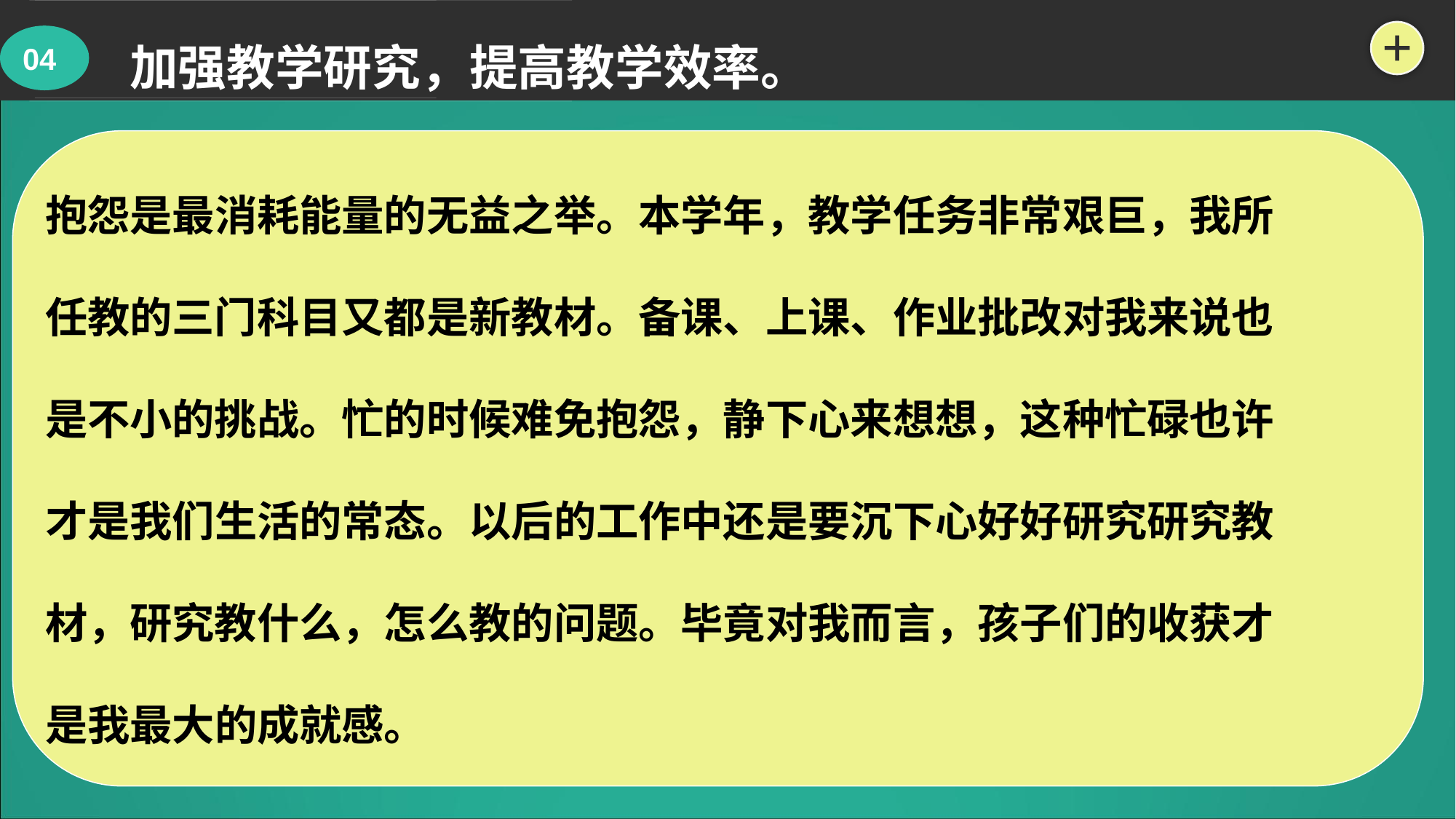

加强教学研究，提高教学效率。

04

抱怨是最消耗能量的无益之举。本学年，教学任务非常艰巨，我所任教的三门科目又都是新教材。备课、上课、作业批改对我来说也是不小的挑战。忙的时候难免抱怨，静下心来想想，这种忙碌也许才是我们生活的常态。以后的工作中还是要沉下心好好研究研究教材，研究教什么，怎么教的问题。毕竟对我而言，孩子们的收获才是我最大的成就感。